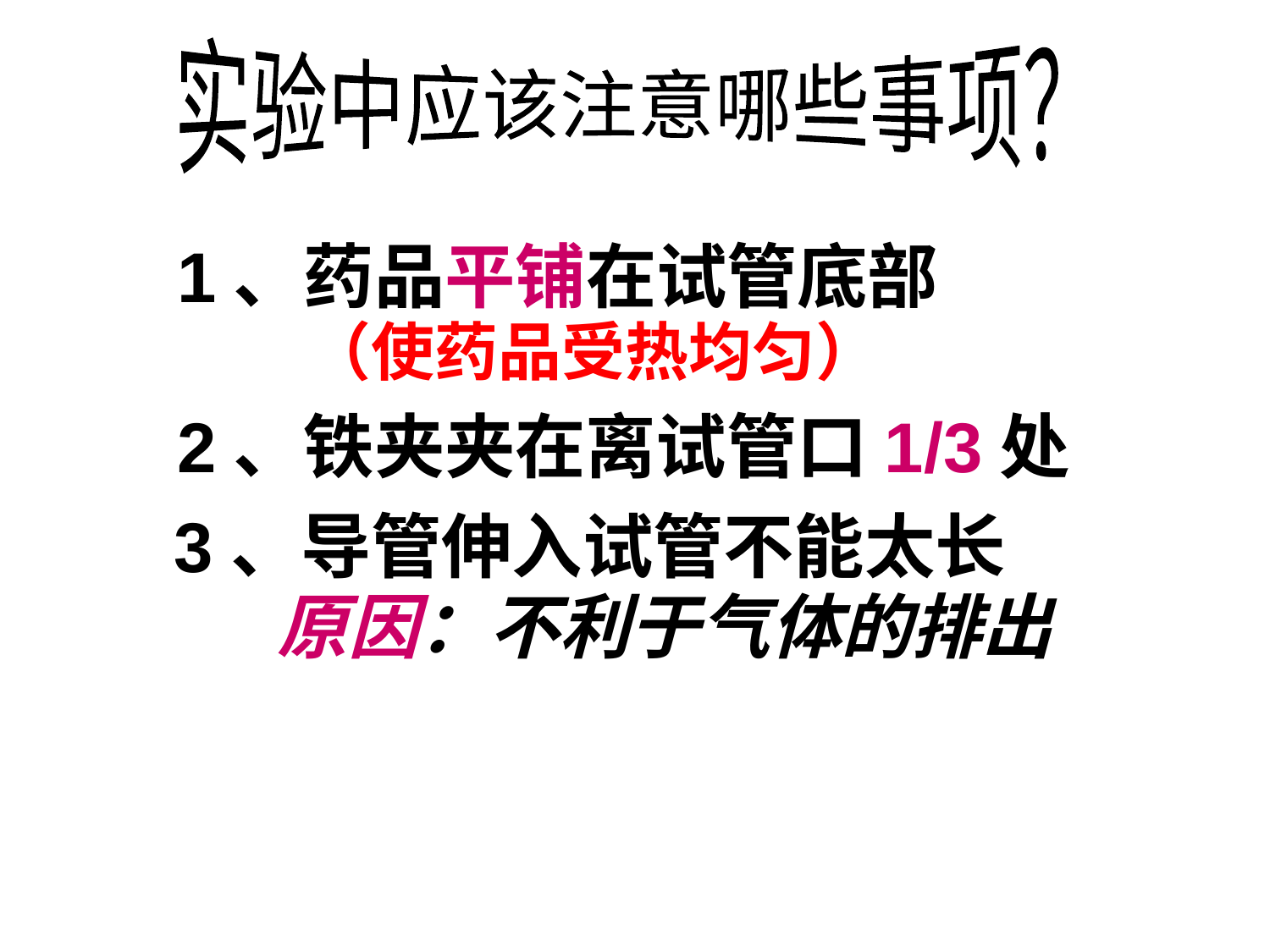

实验中应该注意哪些事项？
1、药品平铺在试管底部
（使药品受热均匀）
2、铁夹夹在离试管口1/3处
 3、导管伸入试管不能太长
原因：不利于气体的排出